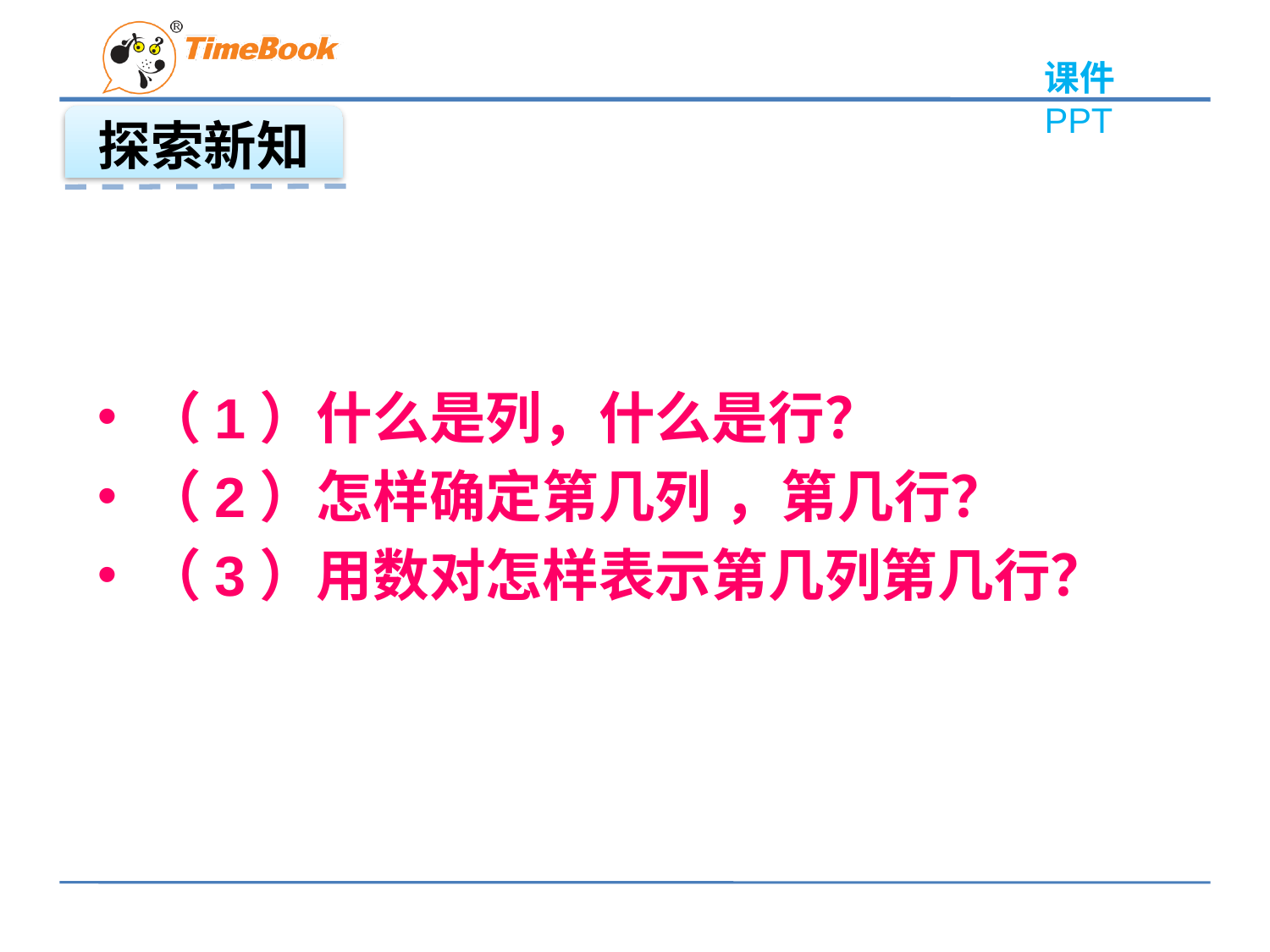

探索新知

（1）什么是列，什么是行？
（2）怎样确定第几列 ，第几行？
（3）用数对怎样表示第几列第几行？